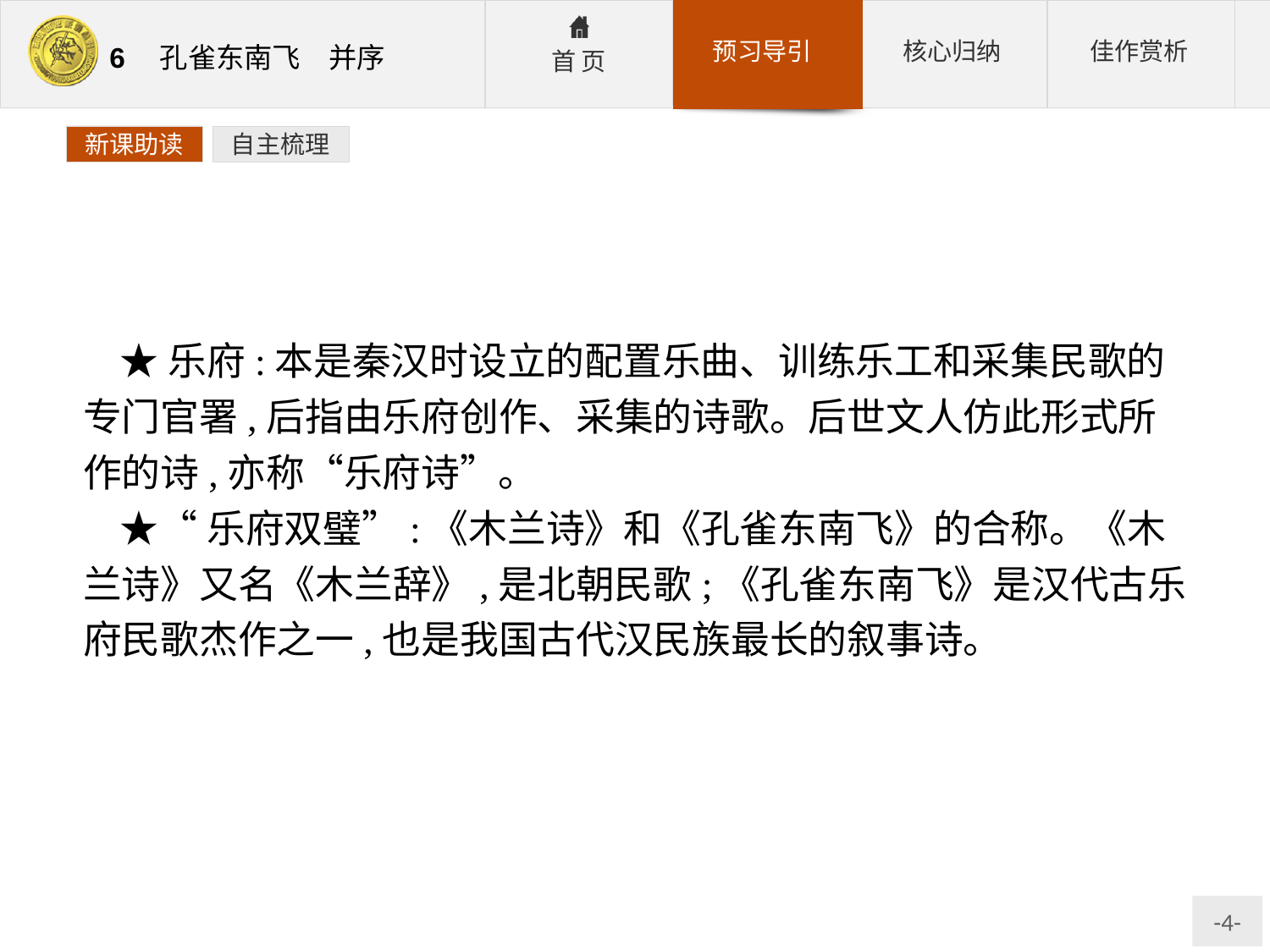

新课助读
自主梳理
★乐府:本是秦汉时设立的配置乐曲、训练乐工和采集民歌的专门官署,后指由乐府创作、采集的诗歌。后世文人仿此形式所作的诗,亦称“乐府诗”。
★“乐府双璧”:《木兰诗》和《孔雀东南飞》的合称。《木兰诗》又名《木兰辞》,是北朝民歌;《孔雀东南飞》是汉代古乐府民歌杰作之一,也是我国古代汉民族最长的叙事诗。